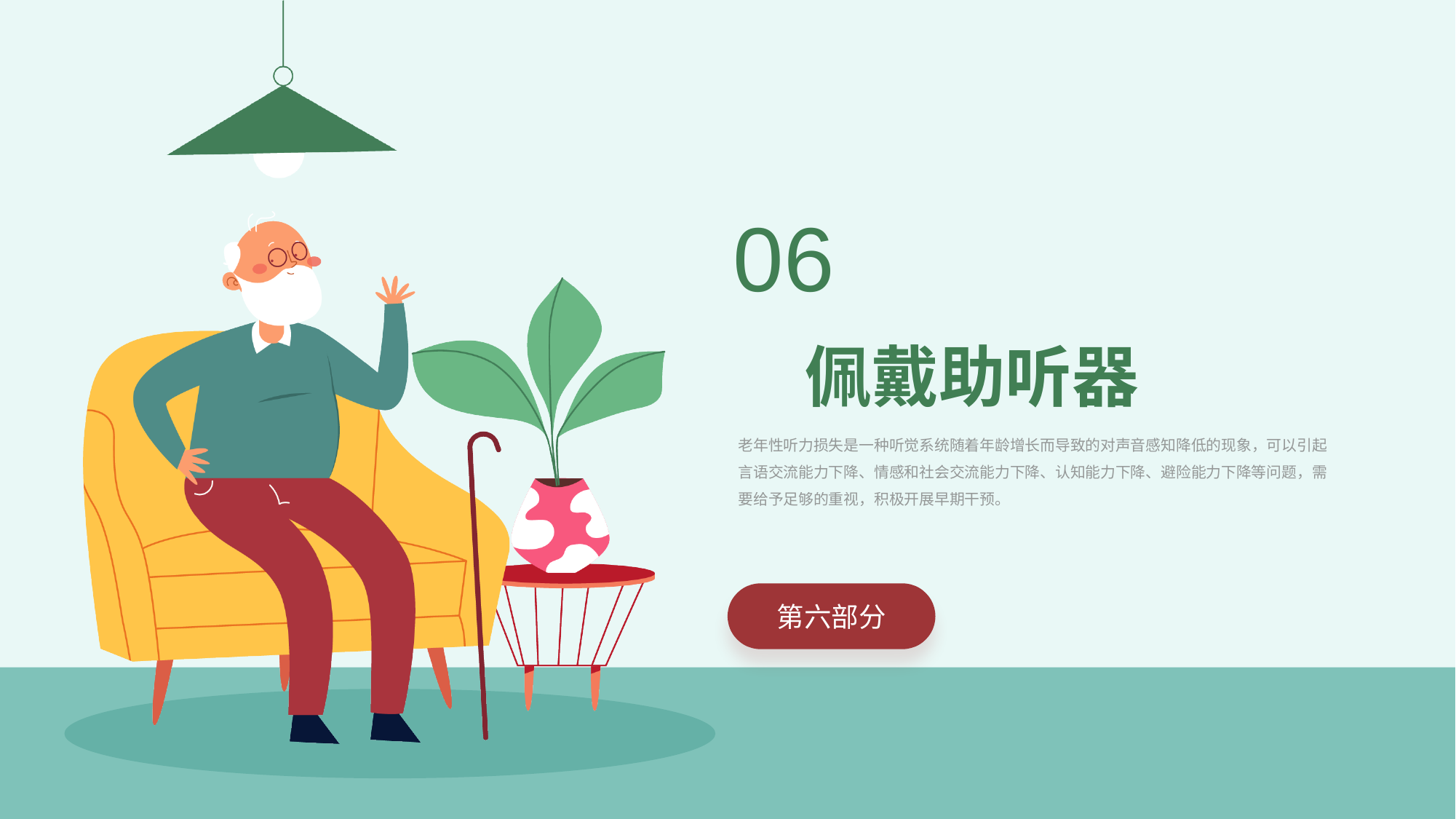

06
　佩戴助听器

第六部分
老年性听力损失是一种听觉系统随着年龄增长而导致的对声音感知降低的现象，可以引起言语交流能力下降、情感和社会交流能力下降、认知能力下降、避险能力下降等问题，需要给予足够的重视，积极开展早期干预。